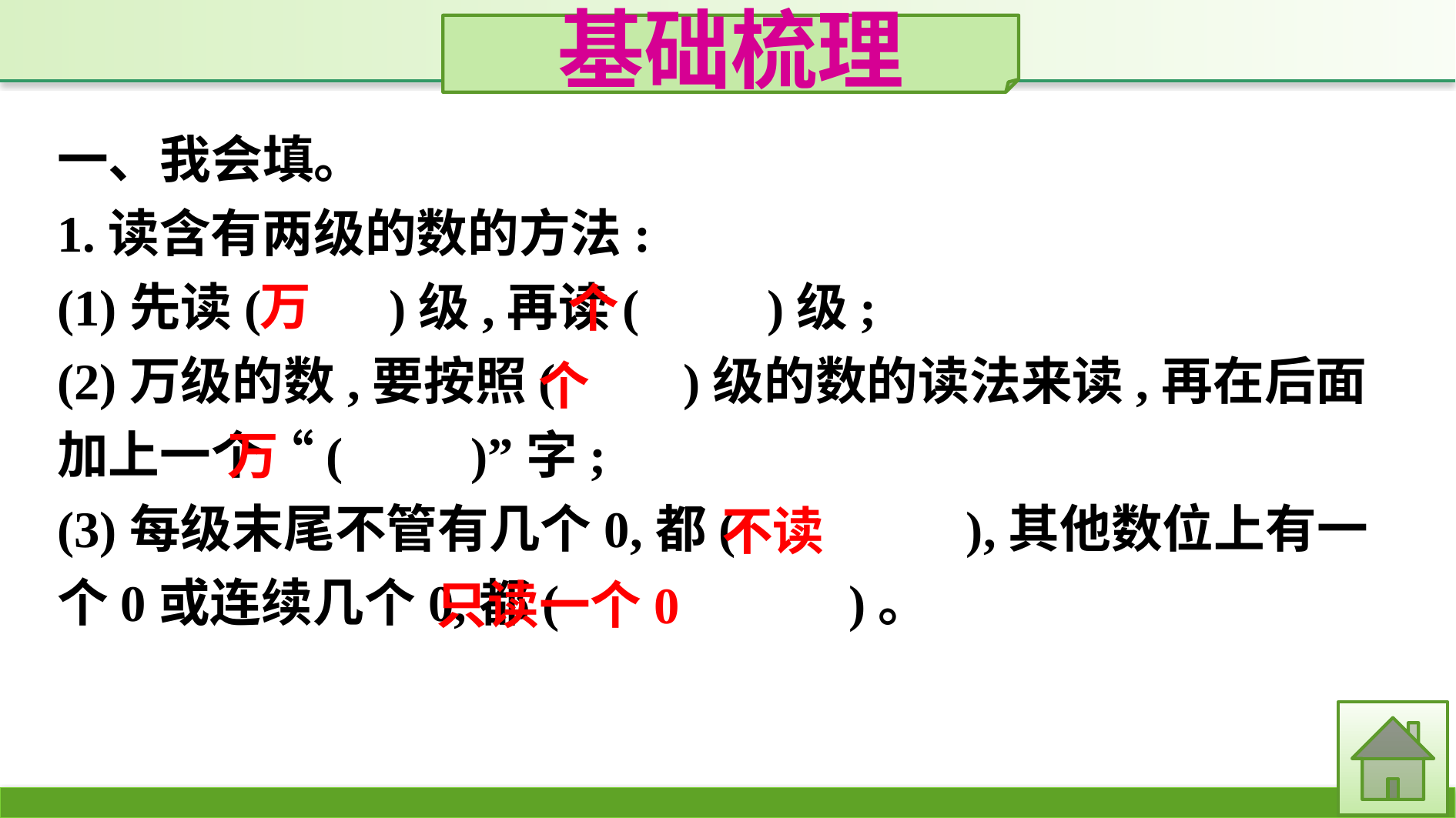

基础梳理
一、我会填。
1.读含有两级的数的方法:
(1)先读(　　)级,再读(　　)级;
(2)万级的数,要按照(　　)级的数的读法来读,再在后面加上一个“(　　)”字;
(3)每级末尾不管有几个0,都(　　　　),其他数位上有一个0或连续几个0,都(　　　     　)。
万
个
个
万
不读
只读一个0